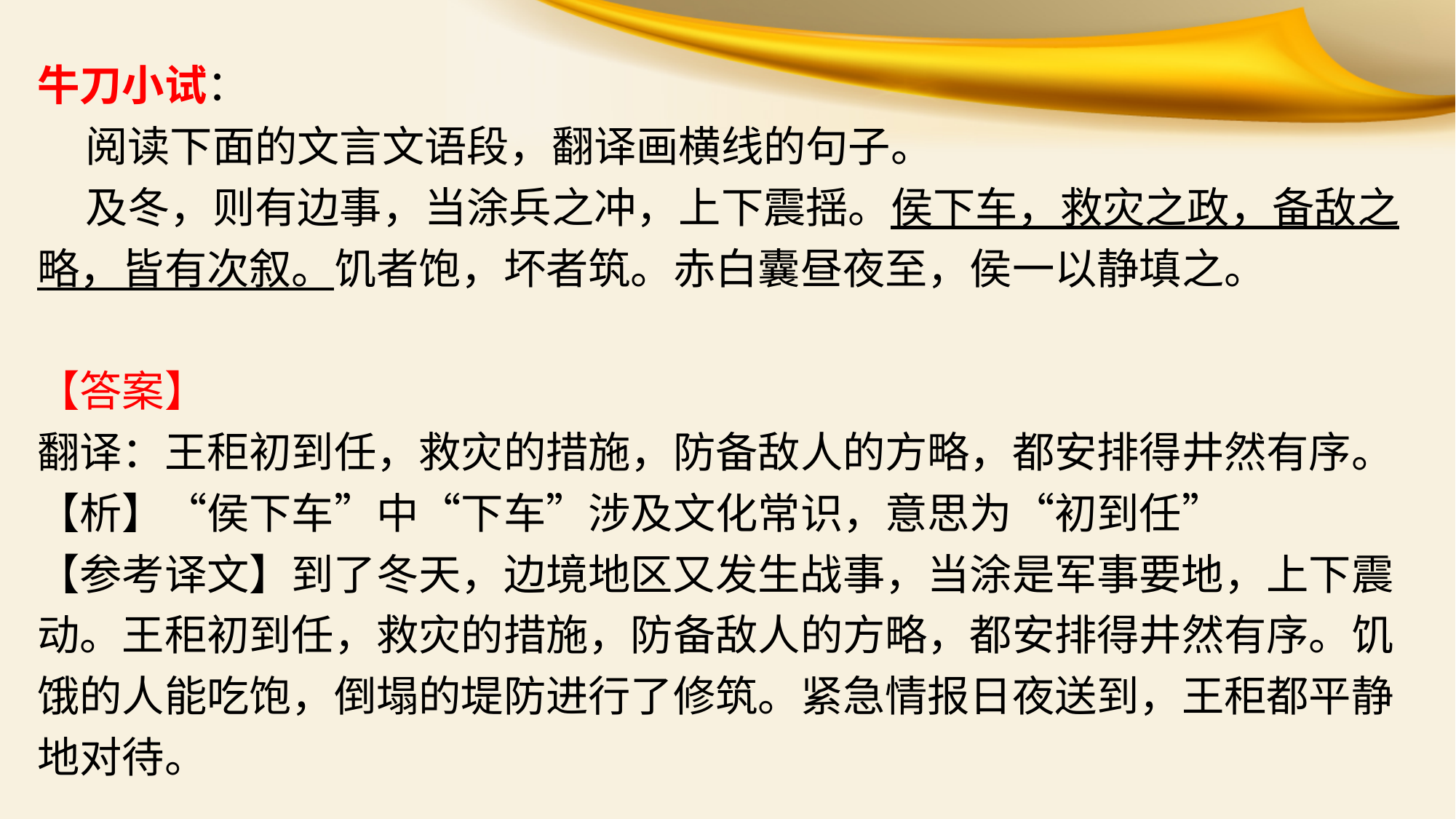

牛刀小试：
    阅读下面的文言文语段，翻译画横线的句子。
    及冬，则有边事，当涂兵之冲，上下震揺。侯下车，救灾之政，备敌之略，皆有次叙。饥者饱，坏者筑。赤白囊昼夜至，侯一以静填之。

【答案】
翻译：王秬初到任，救灾的措施，防备敌人的方略，都安排得井然有序。
【析】“侯下车”中“下车”涉及文化常识，意思为“初到任”
【参考译文】到了冬天，边境地区又发生战事，当涂是军事要地，上下震动。王秬初到任，救灾的措施，防备敌人的方略，都安排得井然有序。饥饿的人能吃饱，倒塌的堤防进行了修筑。紧急情报日夜送到，王秬都平静地对待。